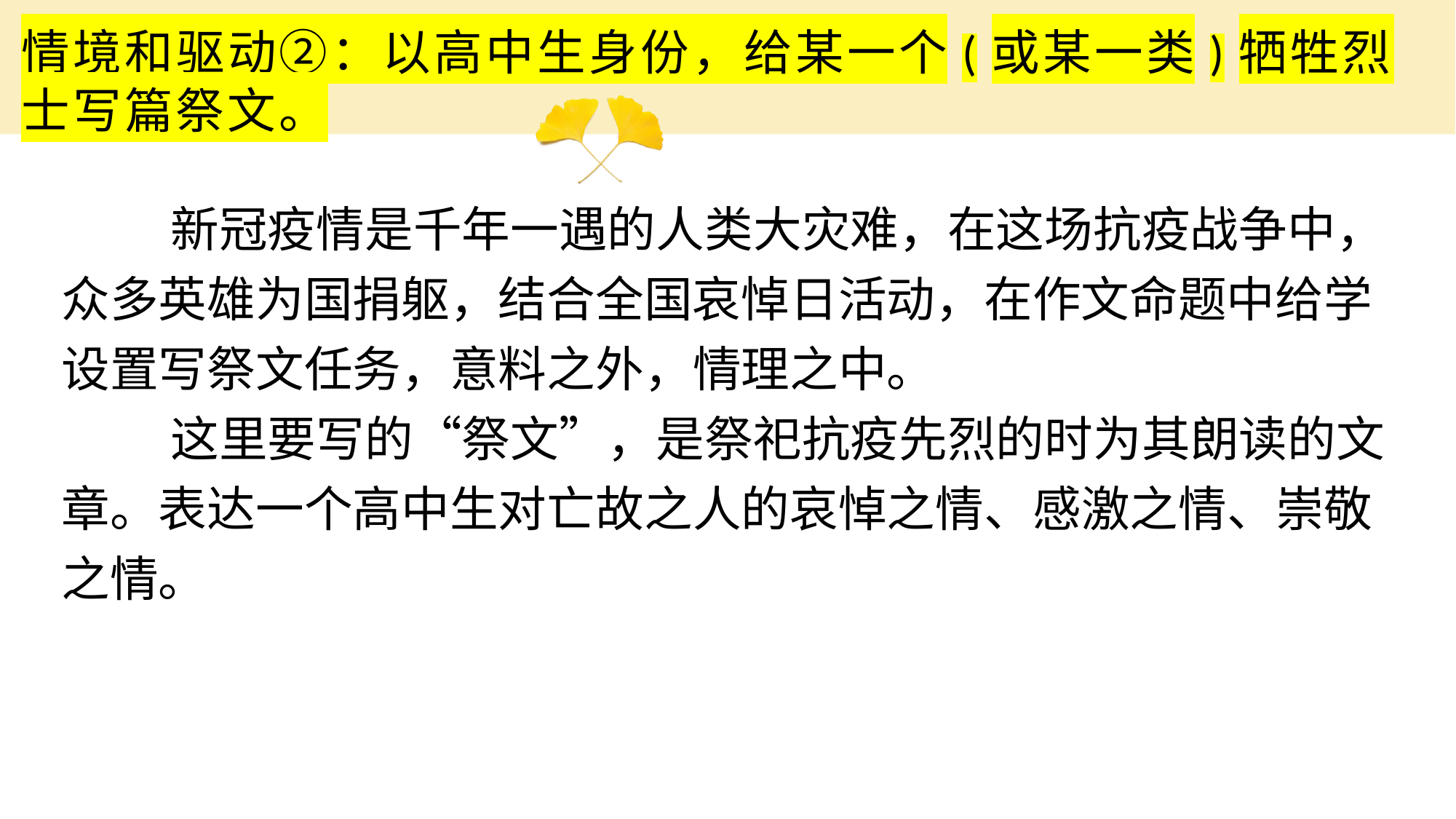

# 情境和驱动②：以高中生身份，给某一个(或某一类)牺牲烈士写篇祭文。
	新冠疫情是千年一遇的人类大灾难，在这场抗疫战争中，众多英雄为国捐躯，结合全国哀悼日活动，在作文命题中给学设置写祭文任务，意料之外，情理之中。
	这里要写的“祭文”，是祭祀抗疫先烈的时为其朗读的文章。表达一个高中生对亡故之人的哀悼之情、感激之情、崇敬之情。